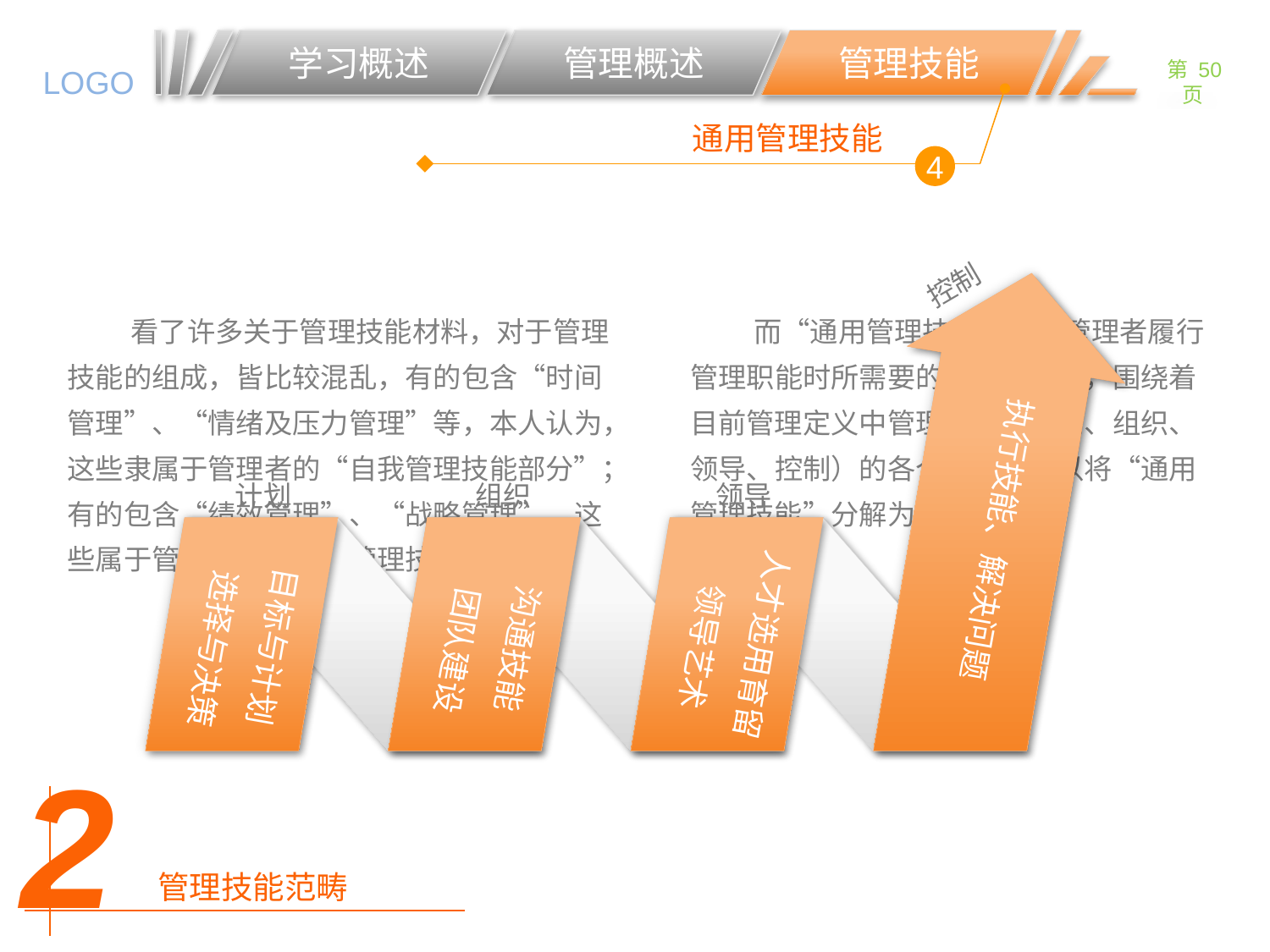

学习概述
管理概述

管理技能

通用管理技能
4
控制

执行技能、解决问题
计划
组织
领导

人才选用育留
领导艺术
目标与计划
选择与决策
沟通技能
团队建设
看了许多关于管理技能材料，对于管理技能的组成，皆比较混乱，有的包含“时间管理”、“情绪及压力管理”等，本人认为，这些隶属于管理者的“自我管理技能部分”；有的包含“绩效管理”、“战略管理”，这些属于管理者的“业务管理技能”。
而“通用管理技能”是指管理者履行管理职能时所需要的技能，所以，围绕着目前管理定义中管理职能（计划、组织、领导、控制）的各个方面，可以将“通用管理技能”分解为如下部分：
2
管理技能范畴